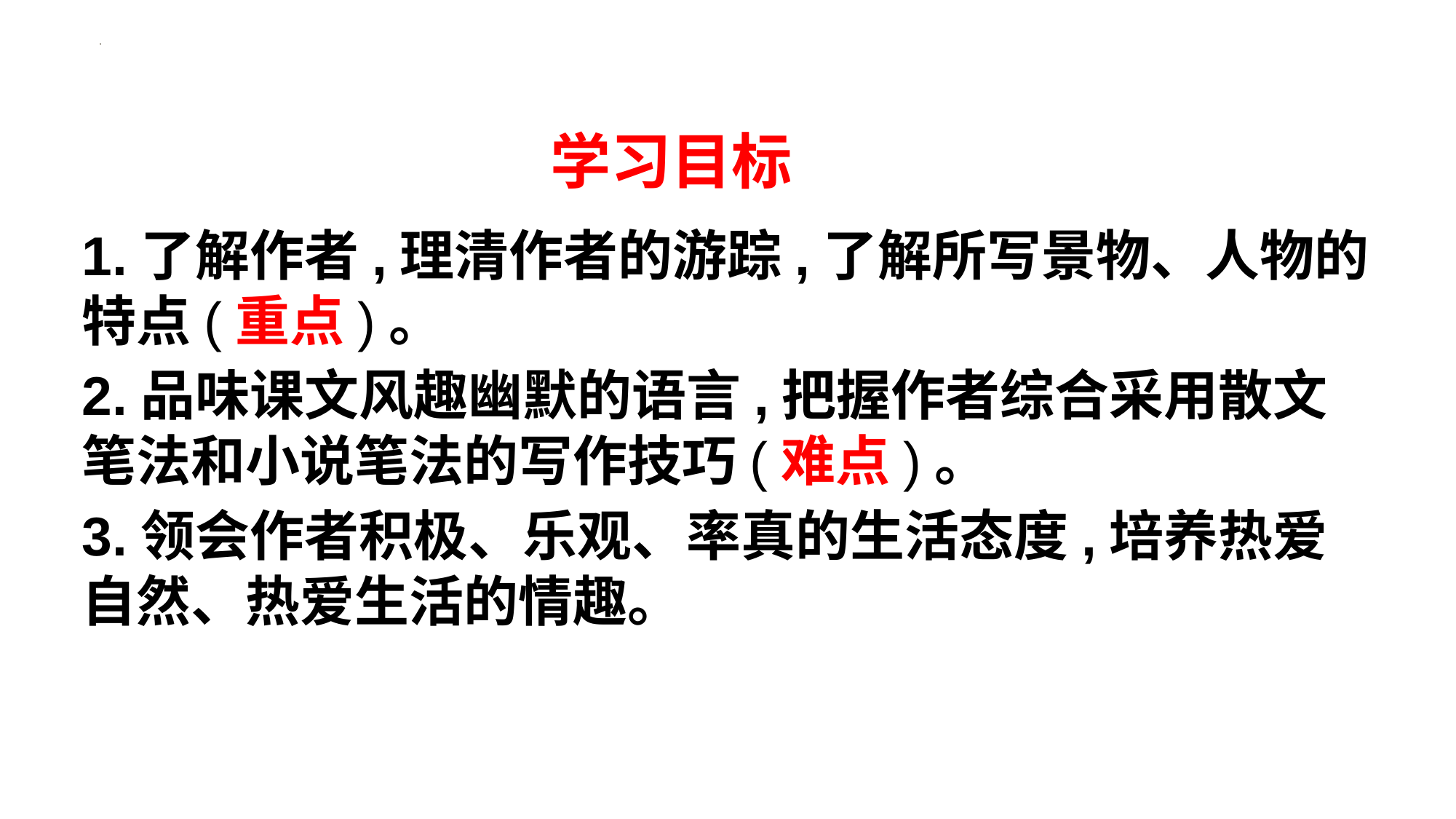

学习目标
1.了解作者,理清作者的游踪,了解所写景物、人物的特点(重点)。
2.品味课文风趣幽默的语言,把握作者综合采用散文笔法和小说笔法的写作技巧(难点)。
3.领会作者积极、乐观、率真的生活态度,培养热爱自然、热爱生活的情趣。